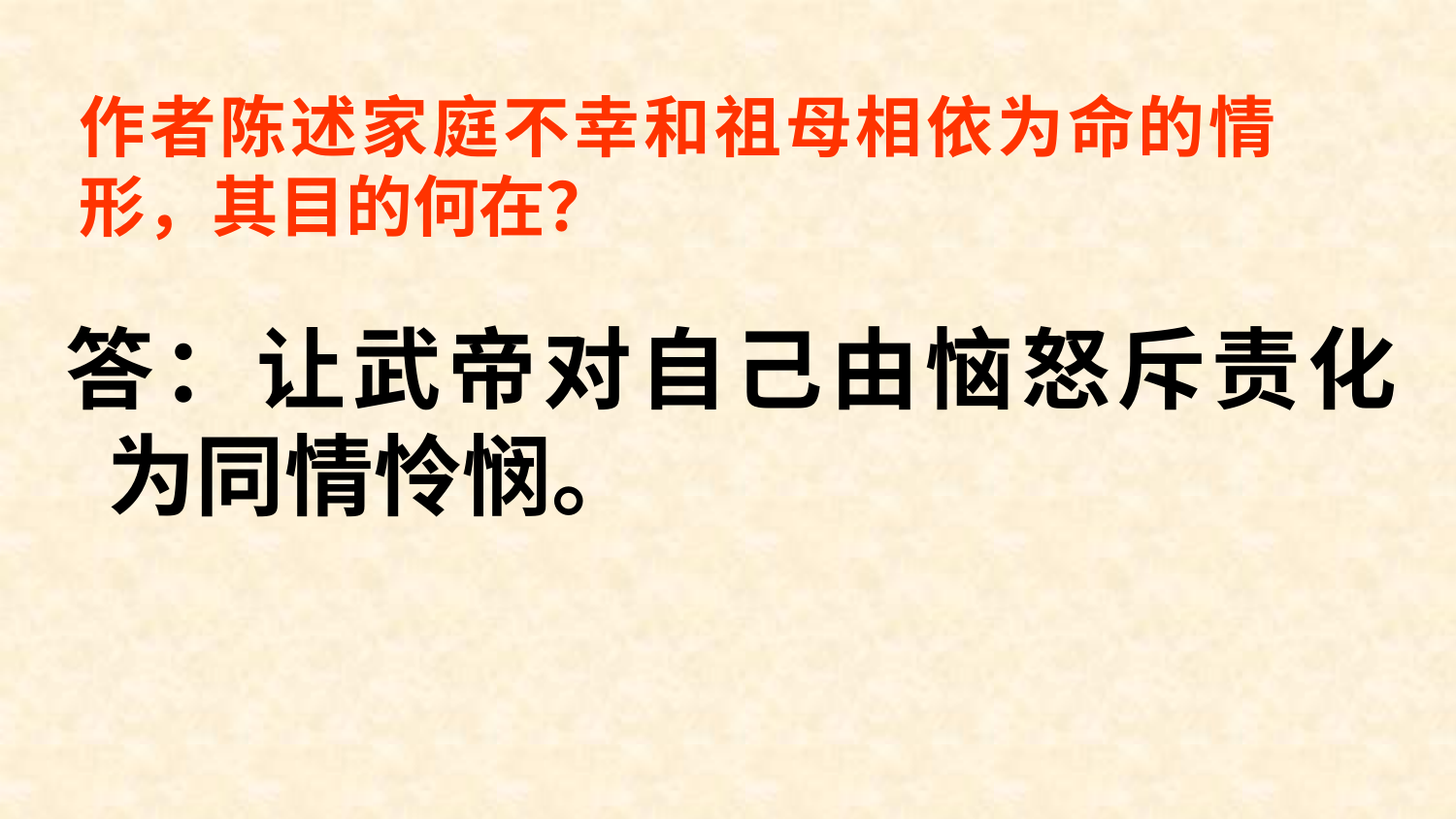

# 作者陈述家庭不幸和祖母相依为命的情形，其目的何在？
答：让武帝对自己由恼怒斥责化为同情怜悯。